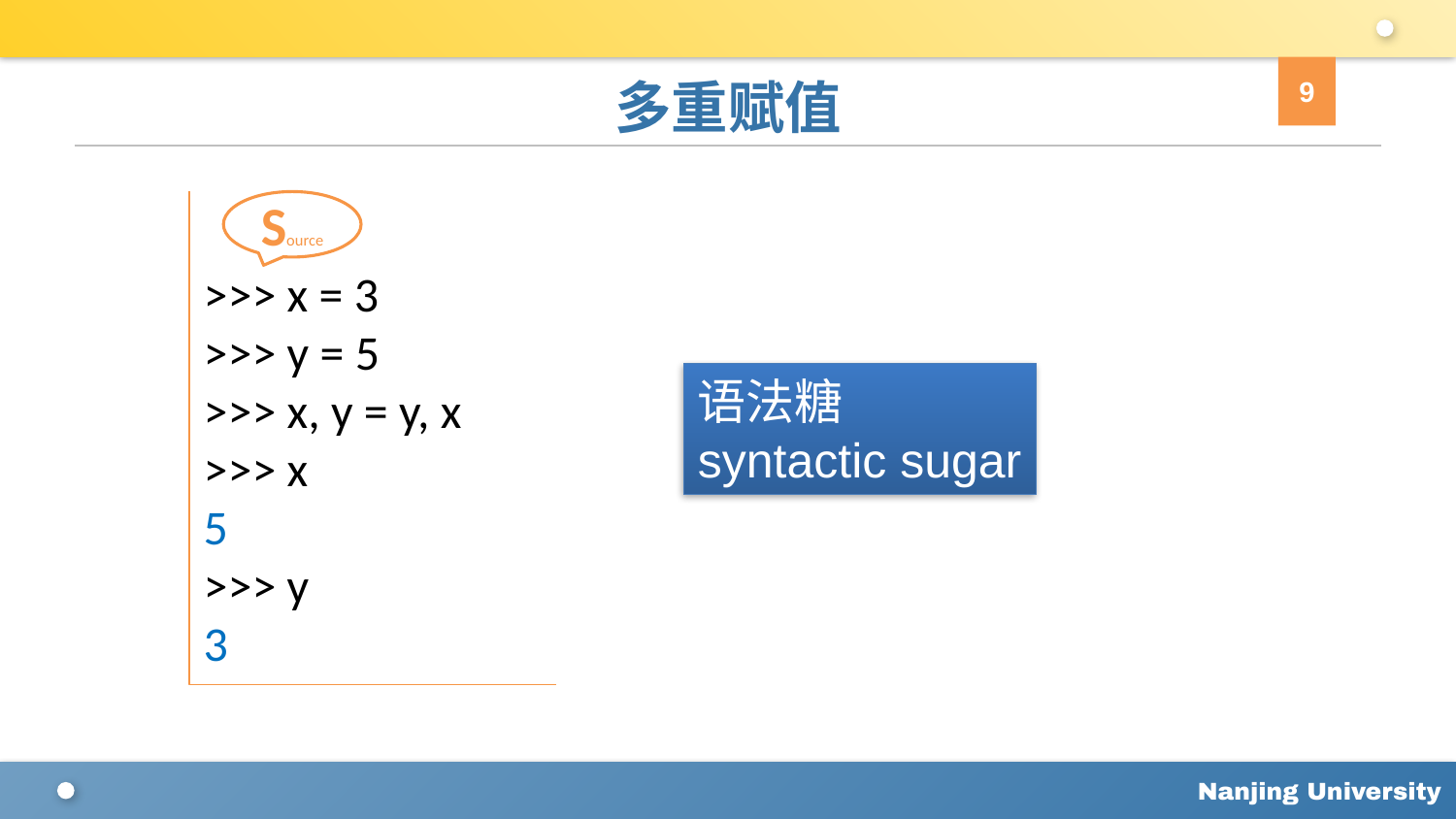

9
# 多重赋值

>>> x = 3
>>> y = 5
>>> x, y = y, x
>>> x
5
>>> y
3
Source
语法糖
syntactic sugar